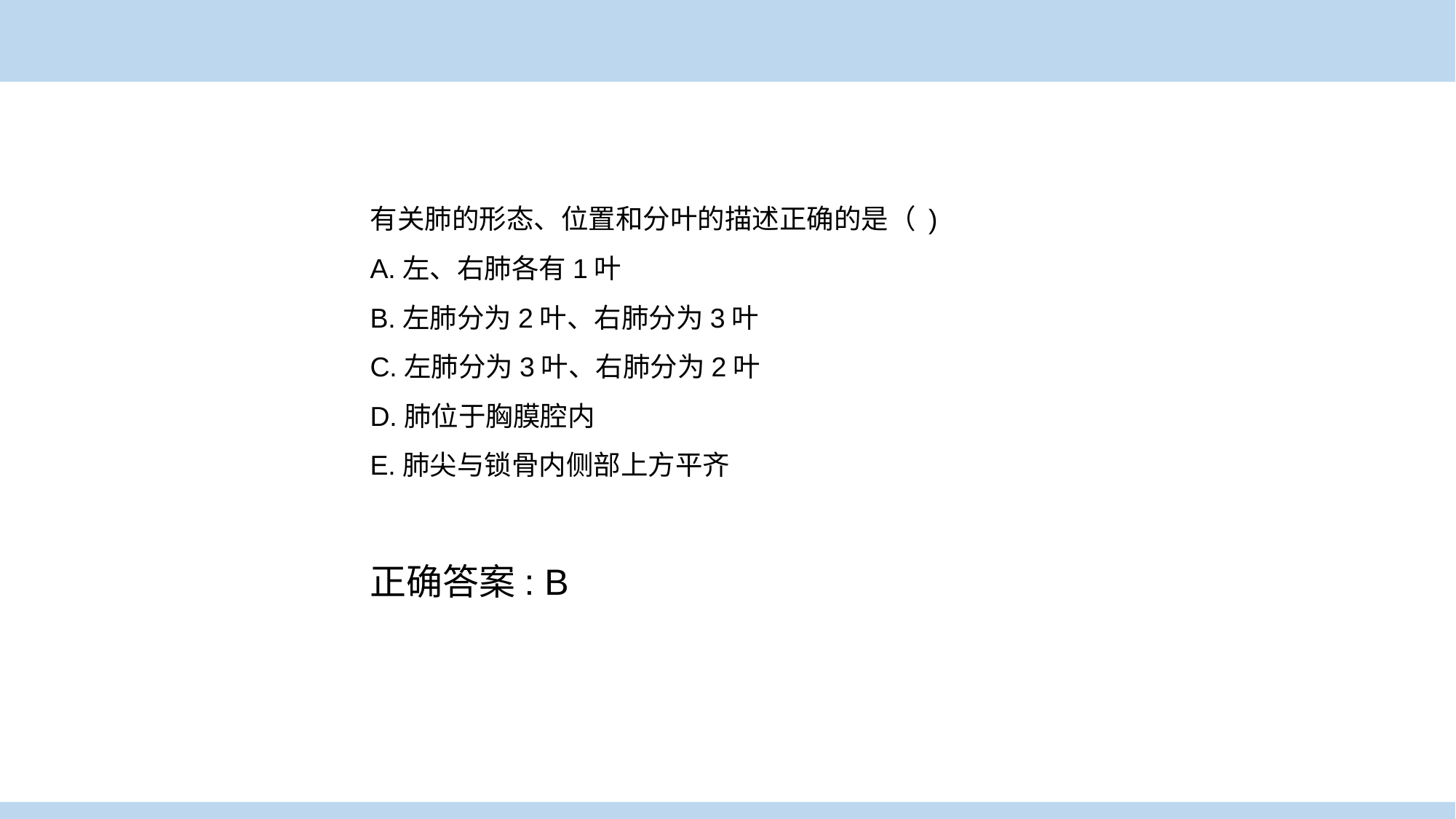

有关肺的形态、位置和分叶的描述正确的是（ )
A.左、右肺各有1叶
B.左肺分为2叶、右肺分为3叶
C.左肺分为3叶、右肺分为2叶
D.肺位于胸膜腔内
E.肺尖与锁骨内侧部上方平齐
正确答案: B